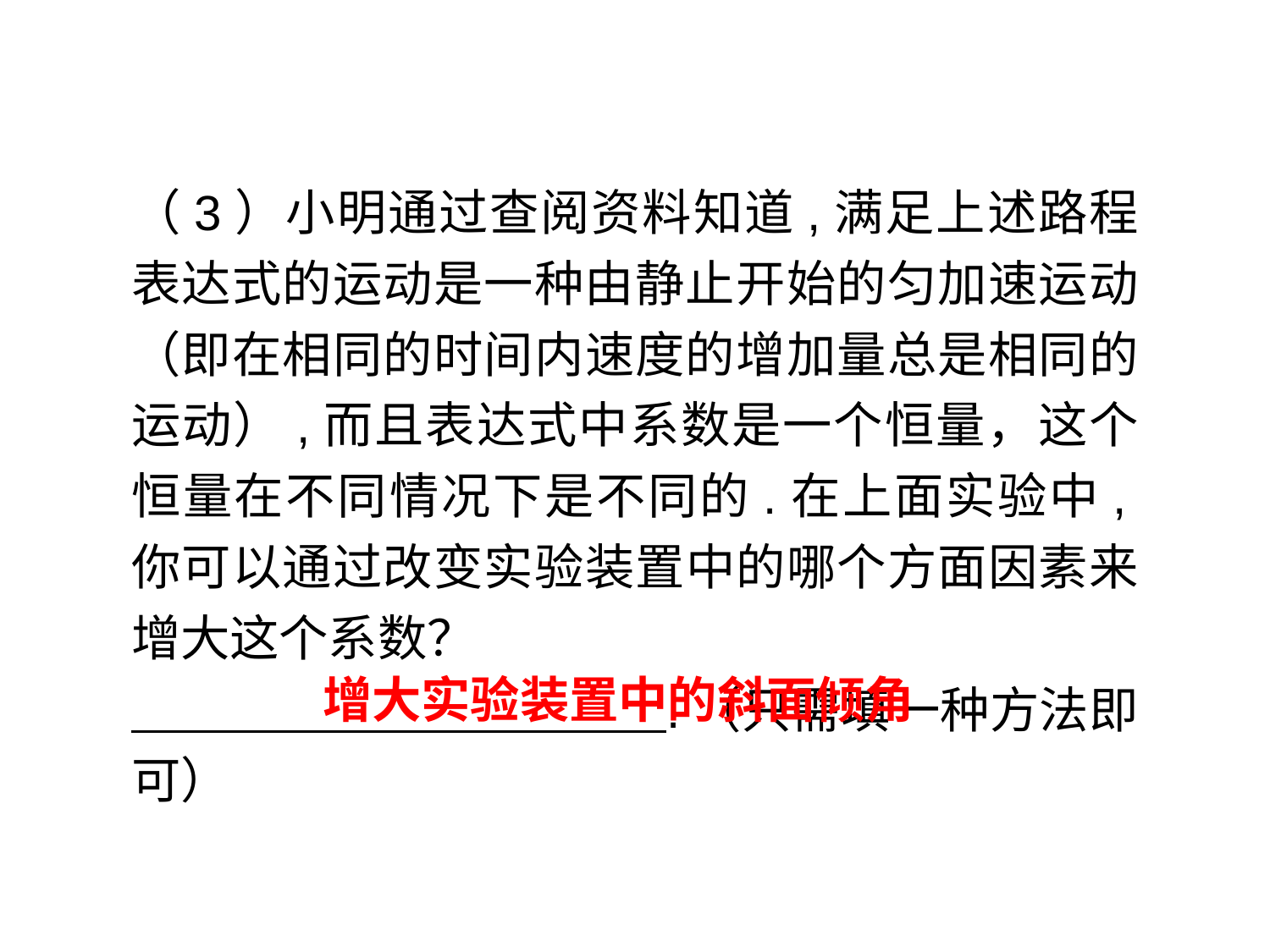

（3）小明通过查阅资料知道,满足上述路程表达式的运动是一种由静止开始的匀加速运动（即在相同的时间内速度的增加量总是相同的运动）,而且表达式中系数是一个恒量，这个恒量在不同情况下是不同的.在上面实验中,你可以通过改变实验装置中的哪个方面因素来增大这个系数？
                                      .（只需填一种方法即可）
增大实验装置中的斜面倾角